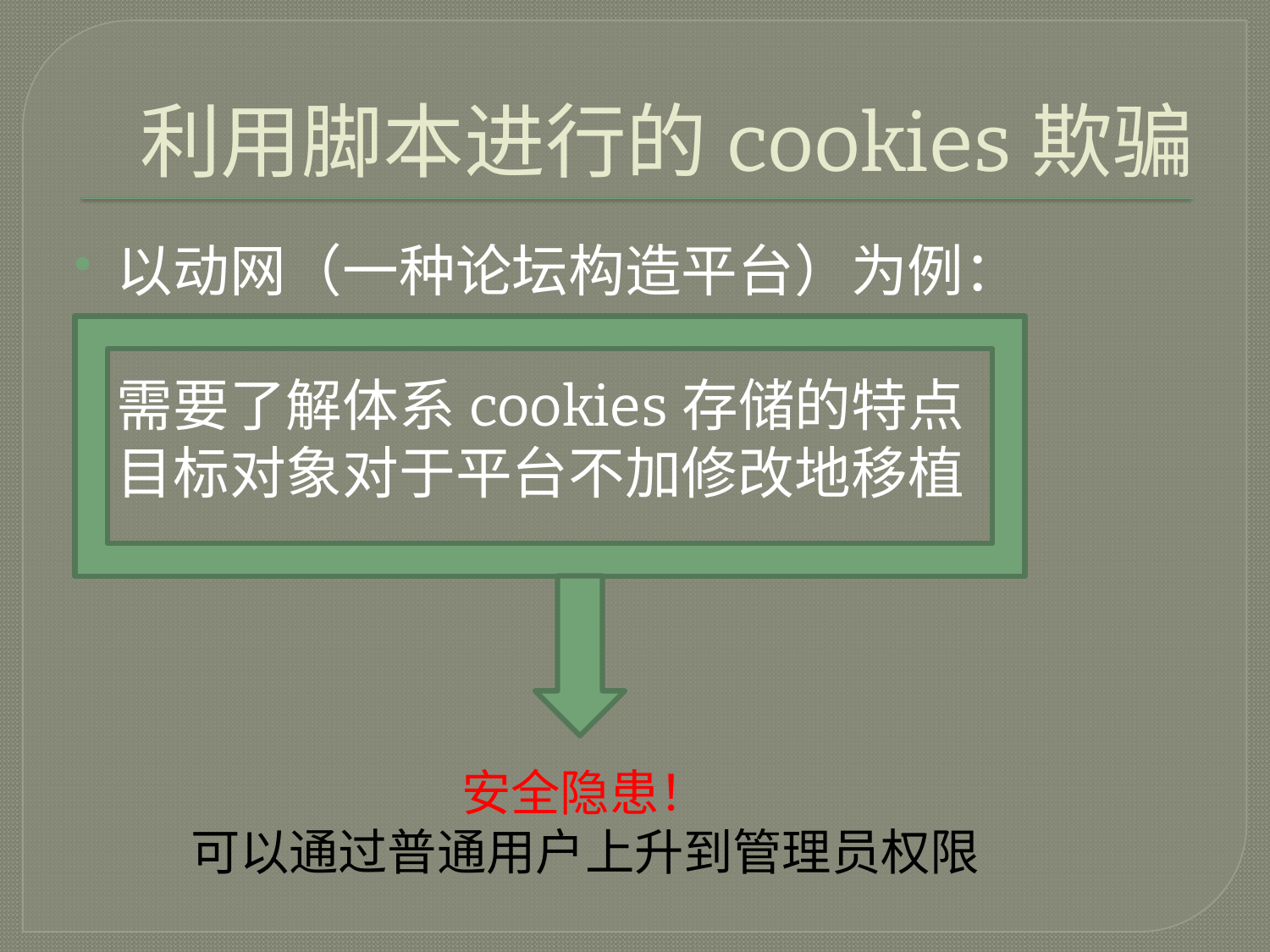

# 利用脚本进行的cookies欺骗
以动网（一种论坛构造平台）为例：

需要了解体系cookies存储的特点
目标对象对于平台不加修改地移植

安全隐患！
可以通过普通用户上升到管理员权限